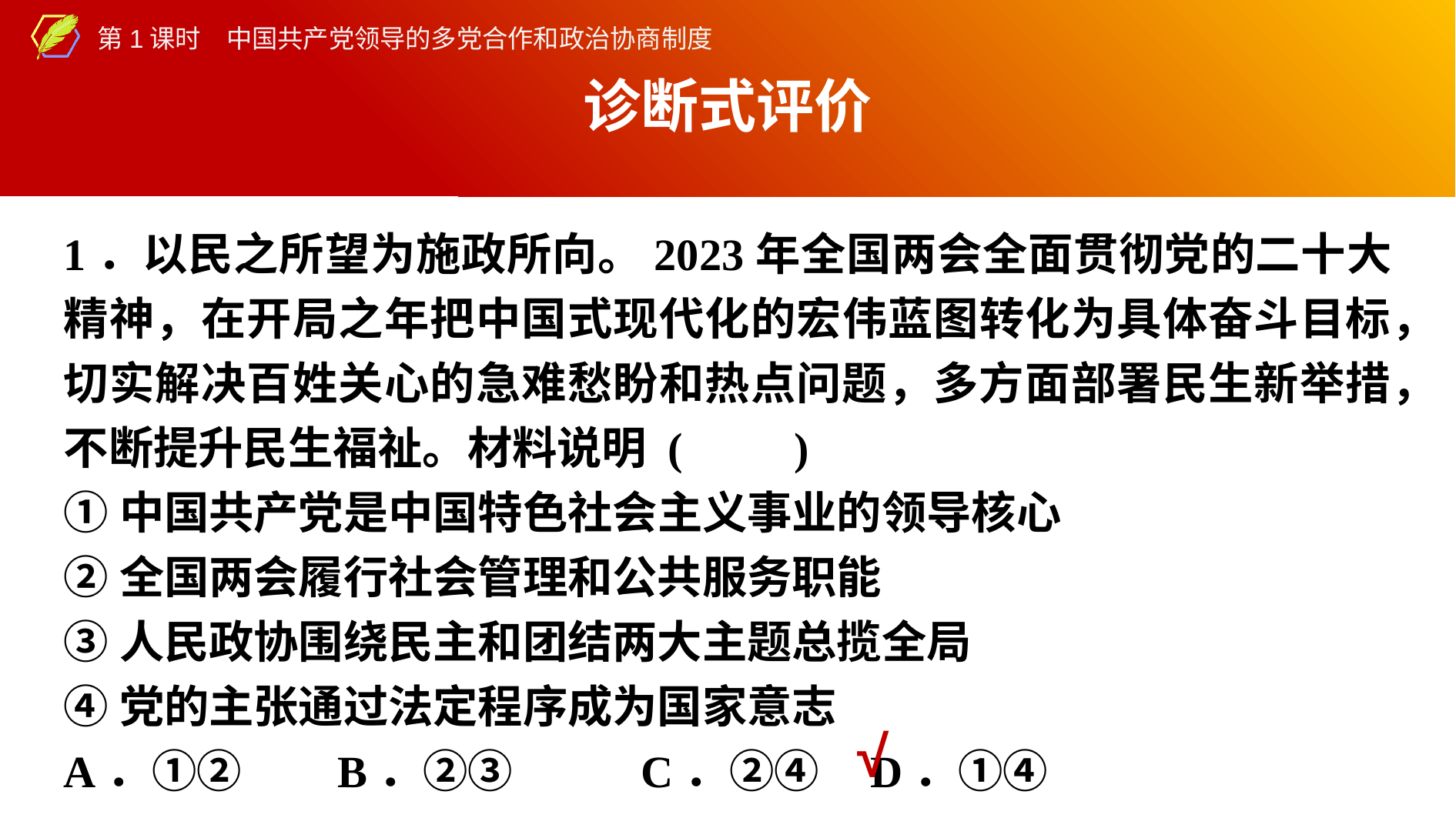

诊断式评价
1．以民之所望为施政所向。2023年全国两会全面贯彻党的二十大精神，在开局之年把中国式现代化的宏伟蓝图转化为具体奋斗目标，切实解决百姓关心的急难愁盼和热点问题，多方面部署民生新举措，不断提升民生福祉。材料说明 (　　)
①中国共产党是中国特色社会主义事业的领导核心
②全国两会履行社会管理和公共服务职能
③人民政协围绕民主和团结两大主题总揽全局
④党的主张通过法定程序成为国家意志
A．①②　    B．②③		C．②④    D．①④
√